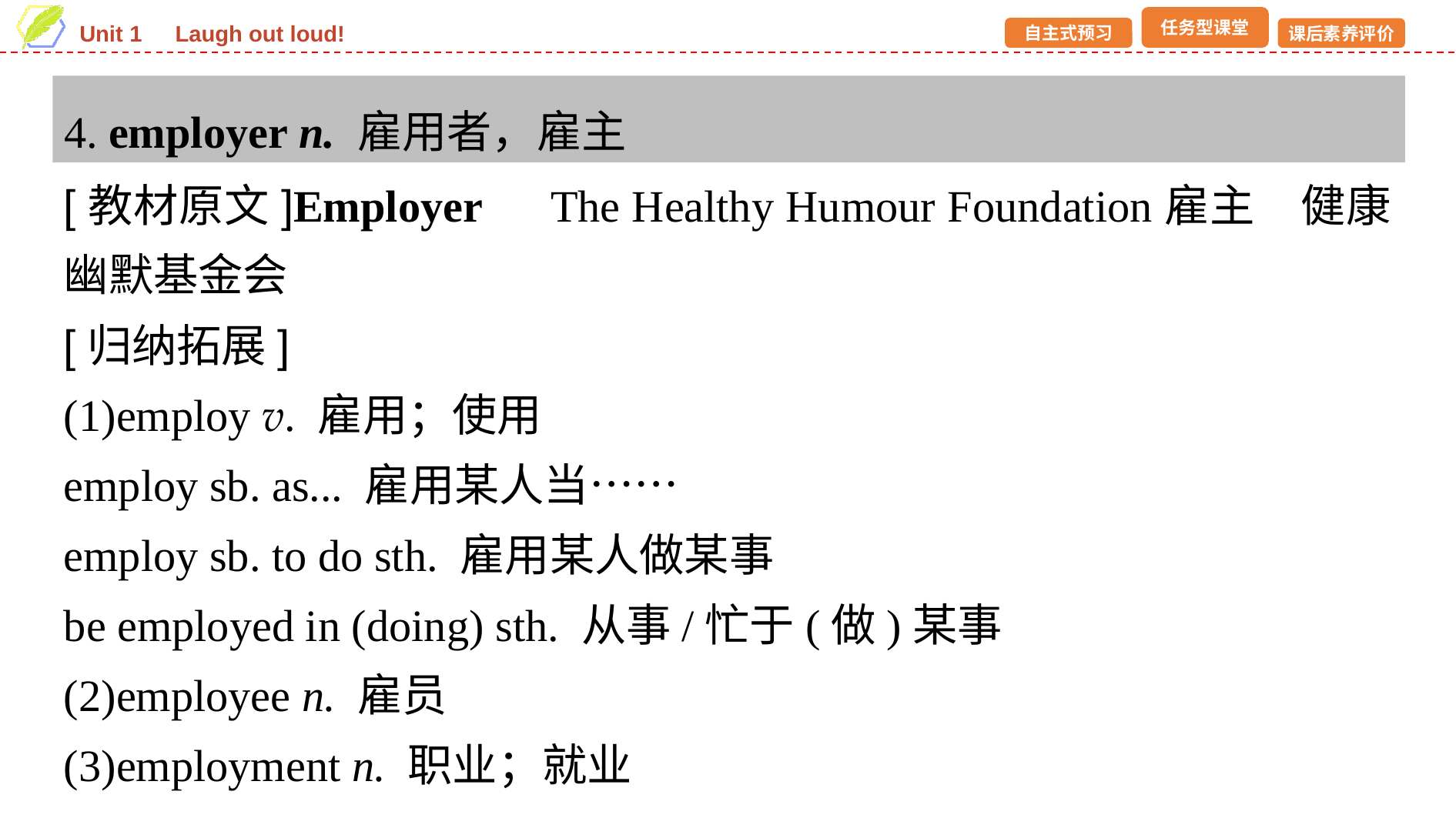

4. employer n. 雇用者，雇主
[教材原文]Employer　The Healthy Humour Foundation雇主　健康幽默基金会
[归纳拓展]
(1)employ v. 雇用；使用
employ sb. as... 雇用某人当……
employ sb. to do sth. 雇用某人做某事
be employed in (doing) sth. 从事/忙于(做)某事
(2)employee n. 雇员
(3)employment n. 职业；就业